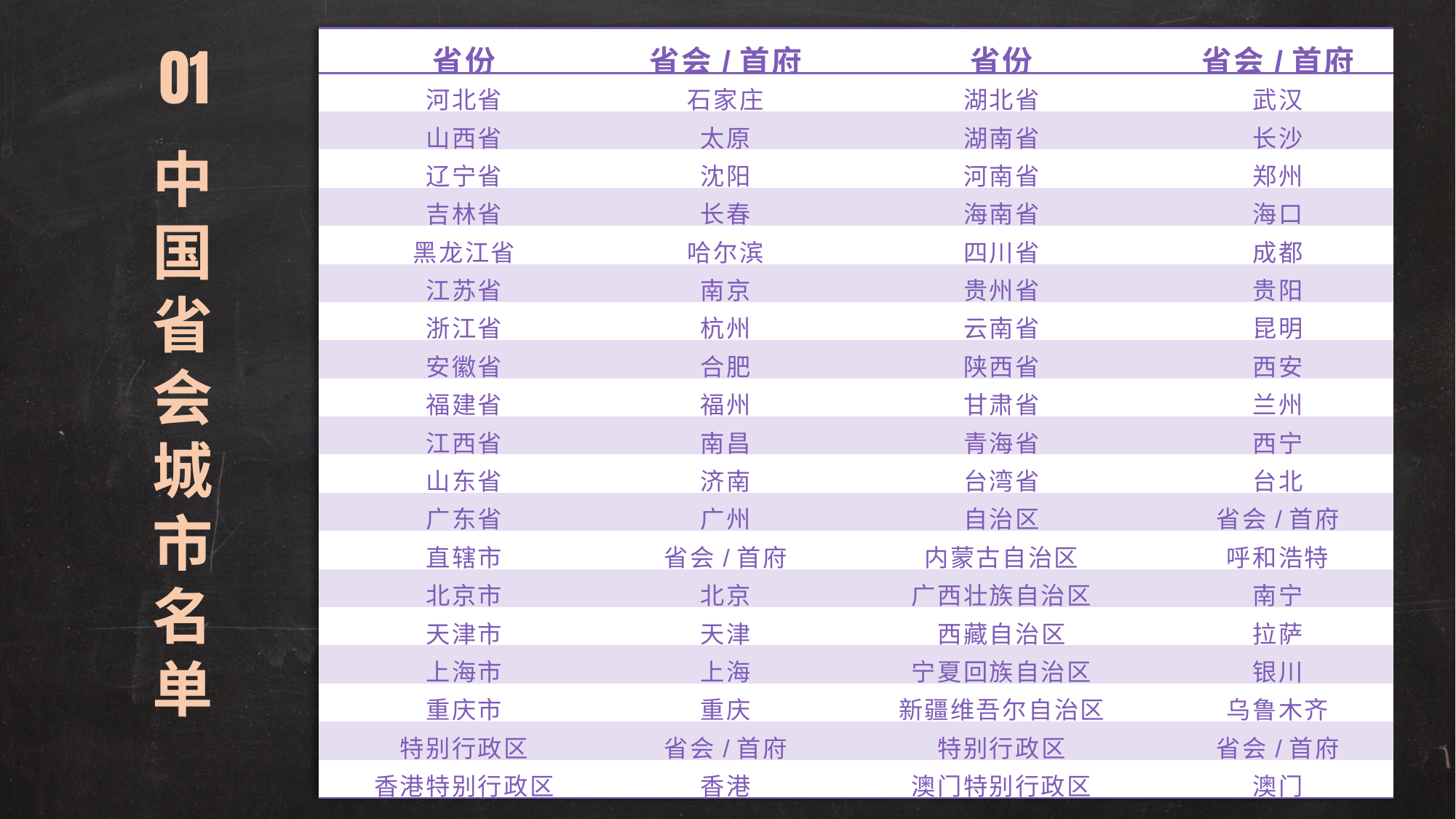

| 省份 | 省会/首府 | 省份 | 省会/首府 |
| --- | --- | --- | --- |
| 河北省 | 石家庄 | 湖北省 | 武汉 |
| 山西省 | 太原 | 湖南省 | 长沙 |
| 辽宁省 | 沈阳 | 河南省 | 郑州 |
| 吉林省 | 长春 | 海南省 | 海口 |
| 黑龙江省 | 哈尔滨 | 四川省 | 成都 |
| 江苏省 | 南京 | 贵州省 | 贵阳 |
| 浙江省 | 杭州 | 云南省 | 昆明 |
| 安徽省 | 合肥 | 陕西省 | 西安 |
| 福建省 | 福州 | 甘肃省 | 兰州 |
| 江西省 | 南昌 | 青海省 | 西宁 |
| 山东省 | 济南 | 台湾省 | 台北 |
| 广东省 | 广州 | 自治区 | 省会/首府 |
| 直辖市 | 省会/首府 | 内蒙古自治区 | 呼和浩特 |
| 北京市 | 北京 | 广西壮族自治区 | 南宁 |
| 天津市 | 天津 | 西藏自治区 | 拉萨 |
| 上海市 | 上海 | 宁夏回族自治区 | 银川 |
| 重庆市 | 重庆 | 新疆维吾尔自治区 | 乌鲁木齐 |
| 特别行政区 | 省会/首府 | 特别行政区 | 省会/首府 |
| 香港特别行政区 | 香港 | 澳门特别行政区 | 澳门 |
01
中国省会城市名单